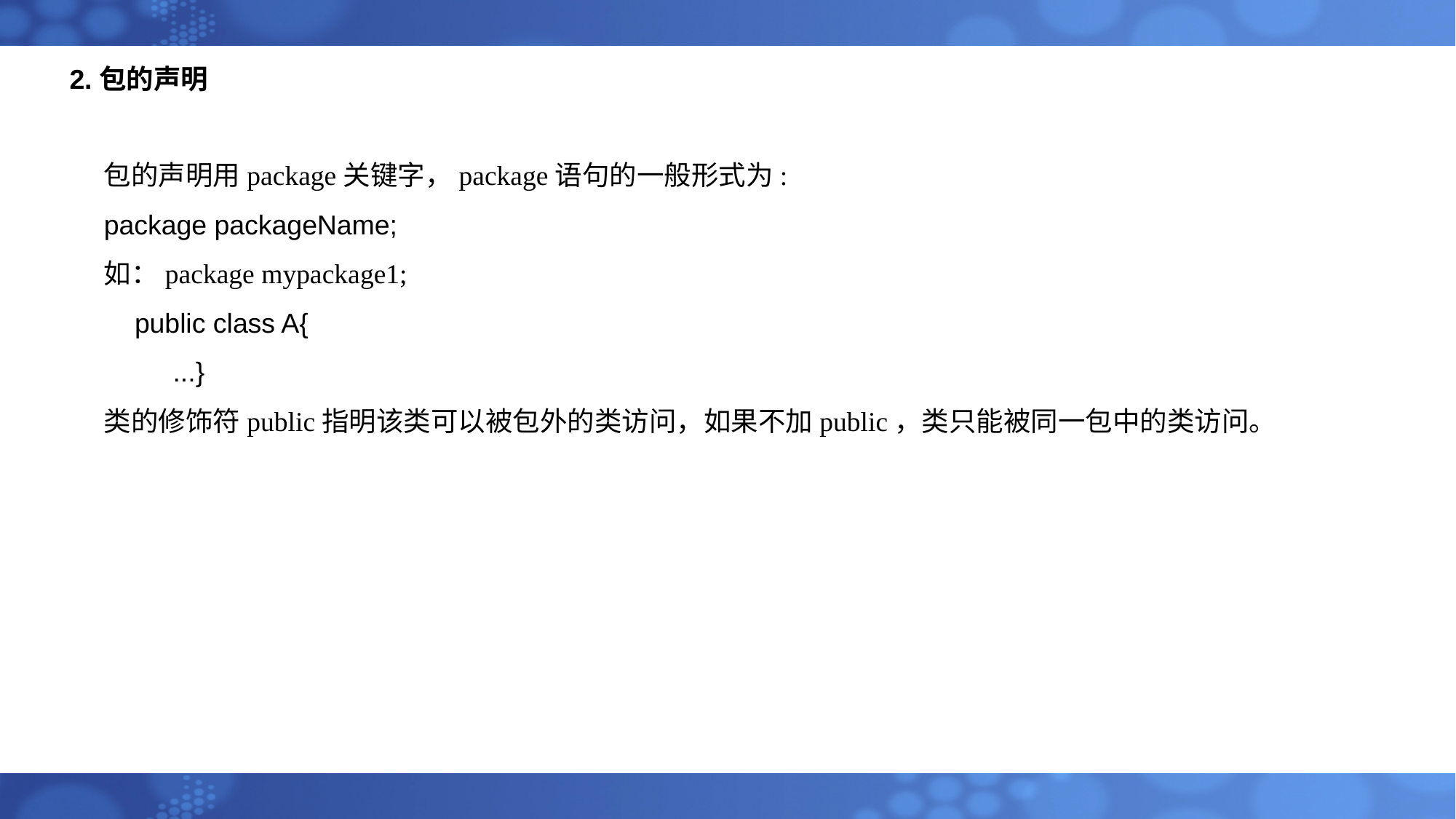

# 2.包的声明
包的声明用package关键字，package语句的一般形式为:
package packageName;
如：package mypackage1;
    public class A{
         ...}
类的修饰符public指明该类可以被包外的类访问，如果不加public，类只能被同一包中的类访问。